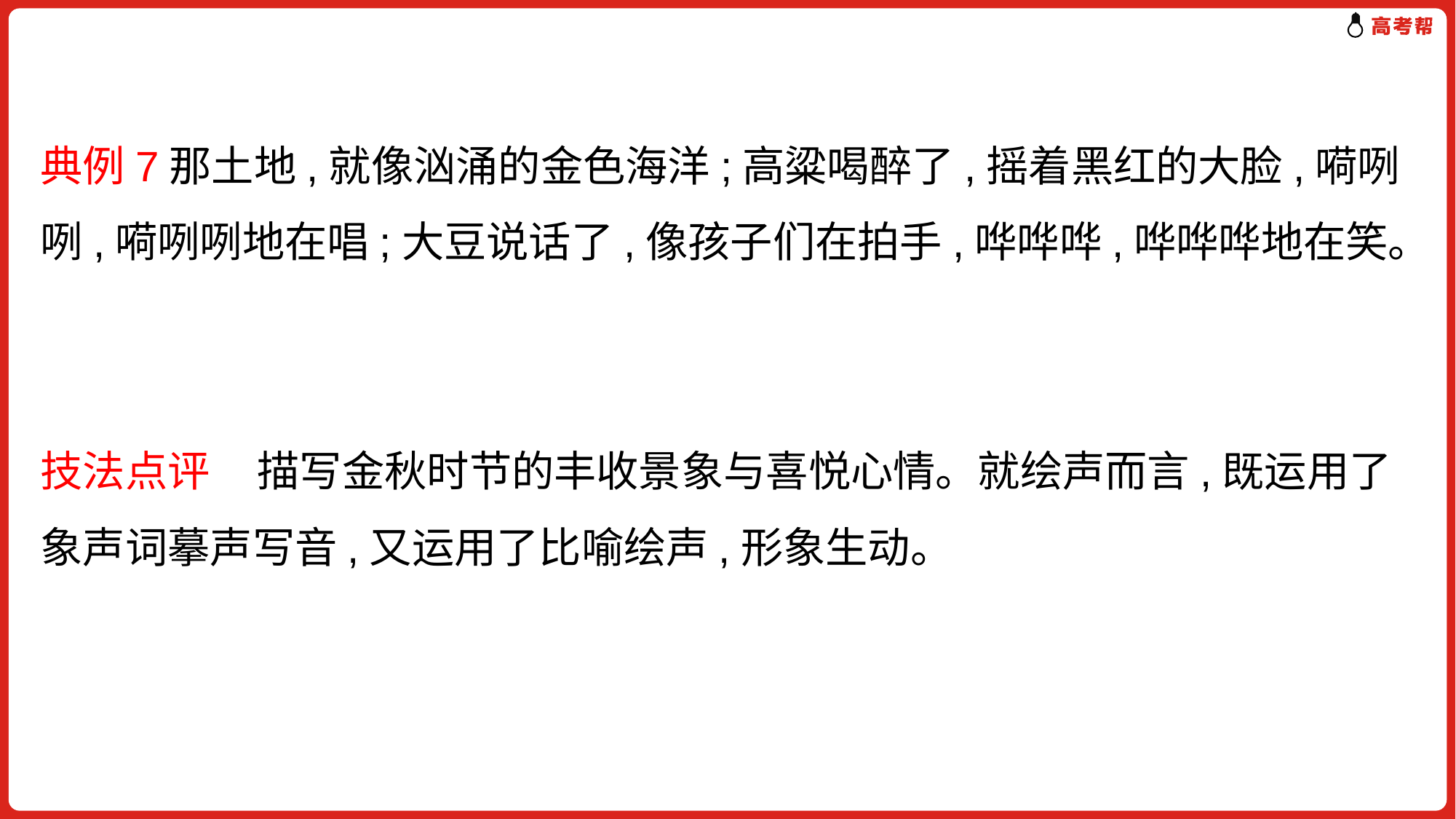

典例7那土地,就像汹涌的金色海洋;高粱喝醉了,摇着黑红的大脸,嗬咧咧,嗬咧咧地在唱;大豆说话了,像孩子们在拍手,哗哗哗,哗哗哗地在笑。

技法点评     描写金秋时节的丰收景象与喜悦心情。就绘声而言,既运用了象声词摹声写音,又运用了比喻绘声,形象生动。